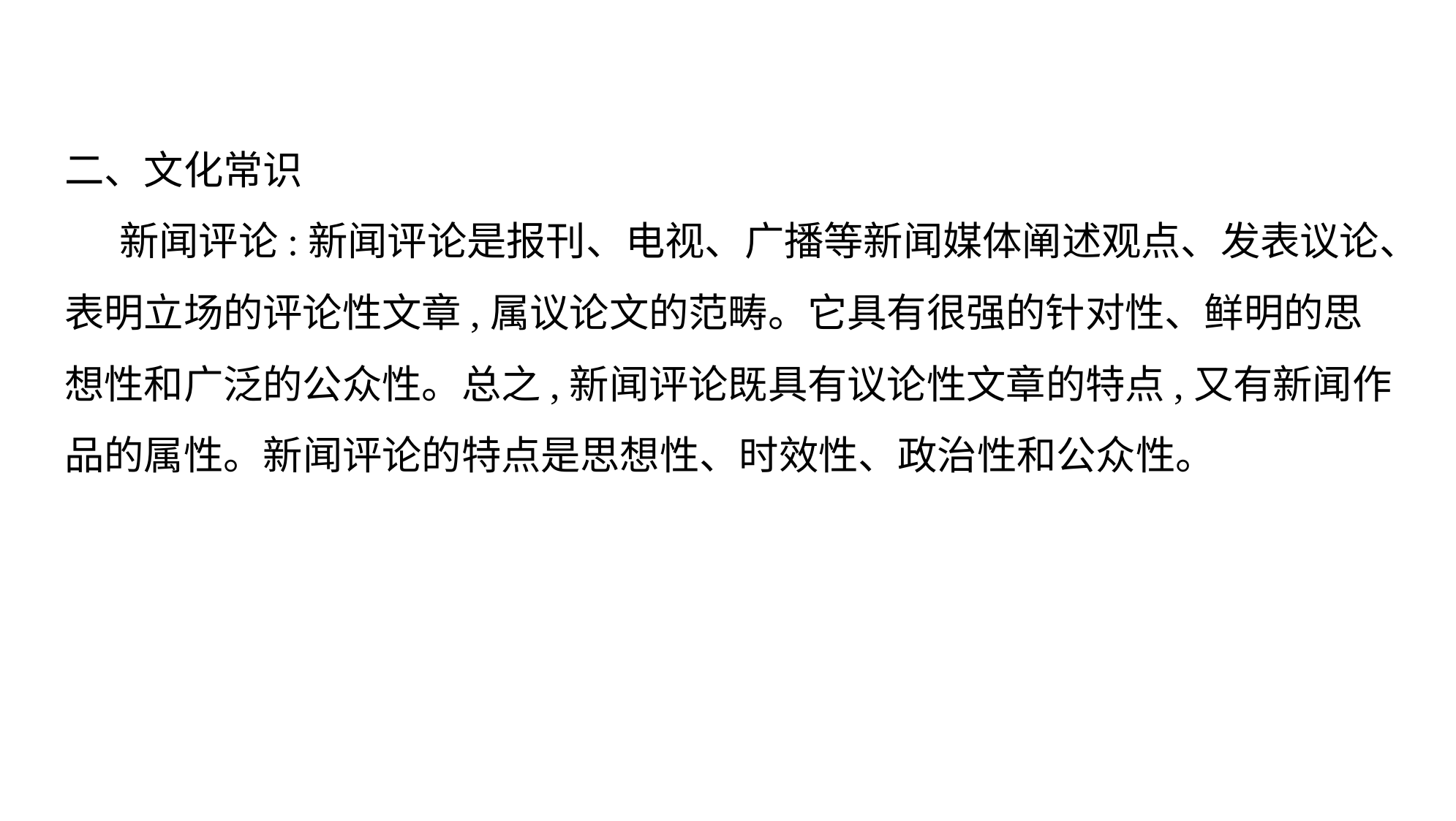

二、文化常识
新闻评论:新闻评论是报刊、电视、广播等新闻媒体阐述观点、发表议论、
表明立场的评论性文章,属议论文的范畴。它具有很强的针对性、鲜明的思
想性和广泛的公众性。总之,新闻评论既具有议论性文章的特点,又有新闻作
品的属性。新闻评论的特点是思想性、时效性、政治性和公众性。